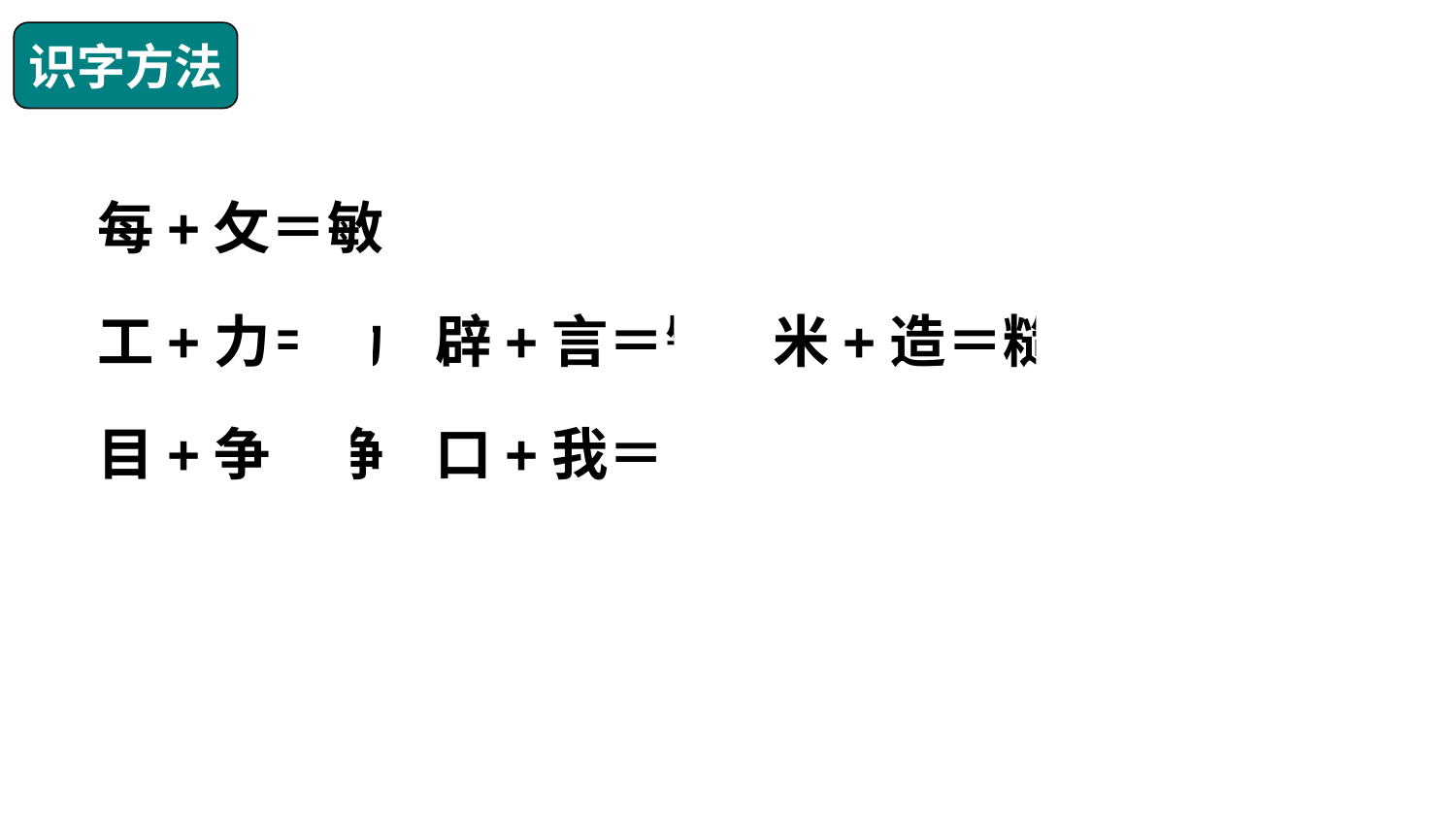

识字方法
每+攵＝敏
工+力＝功    辟+言＝譬    米+造＝糙
目+争＝睁    口+我＝哦